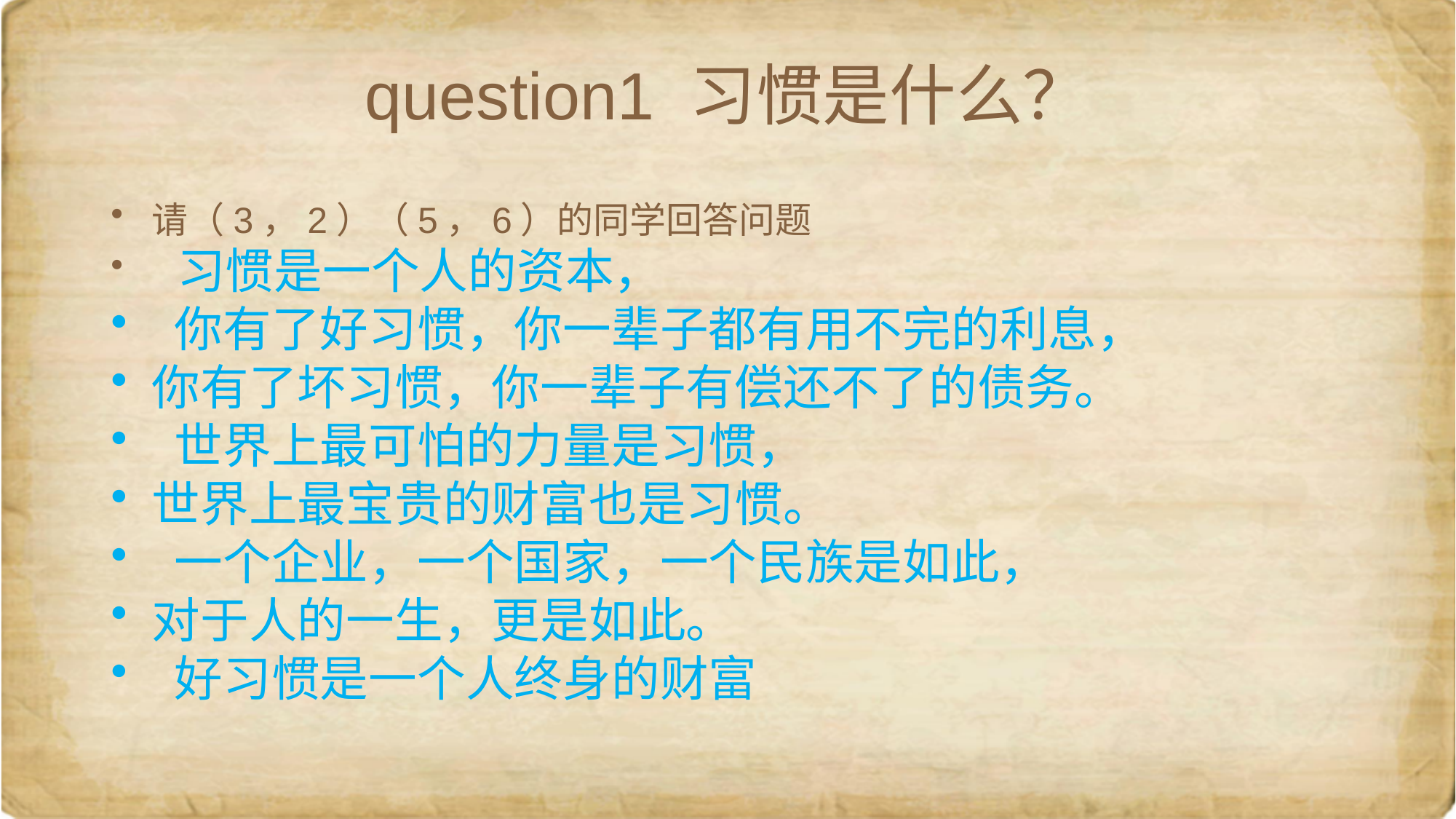

# question1 习惯是什么？
请（3，2）（5，6）的同学回答问题
  习惯是一个人的资本，
 你有了好习惯，你一辈子都有用不完的利息，
你有了坏习惯，你一辈子有偿还不了的债务。
 世界上最可怕的力量是习惯，
世界上最宝贵的财富也是习惯。
 一个企业，一个国家，一个民族是如此，
对于人的一生，更是如此。
 好习惯是一个人终身的财富